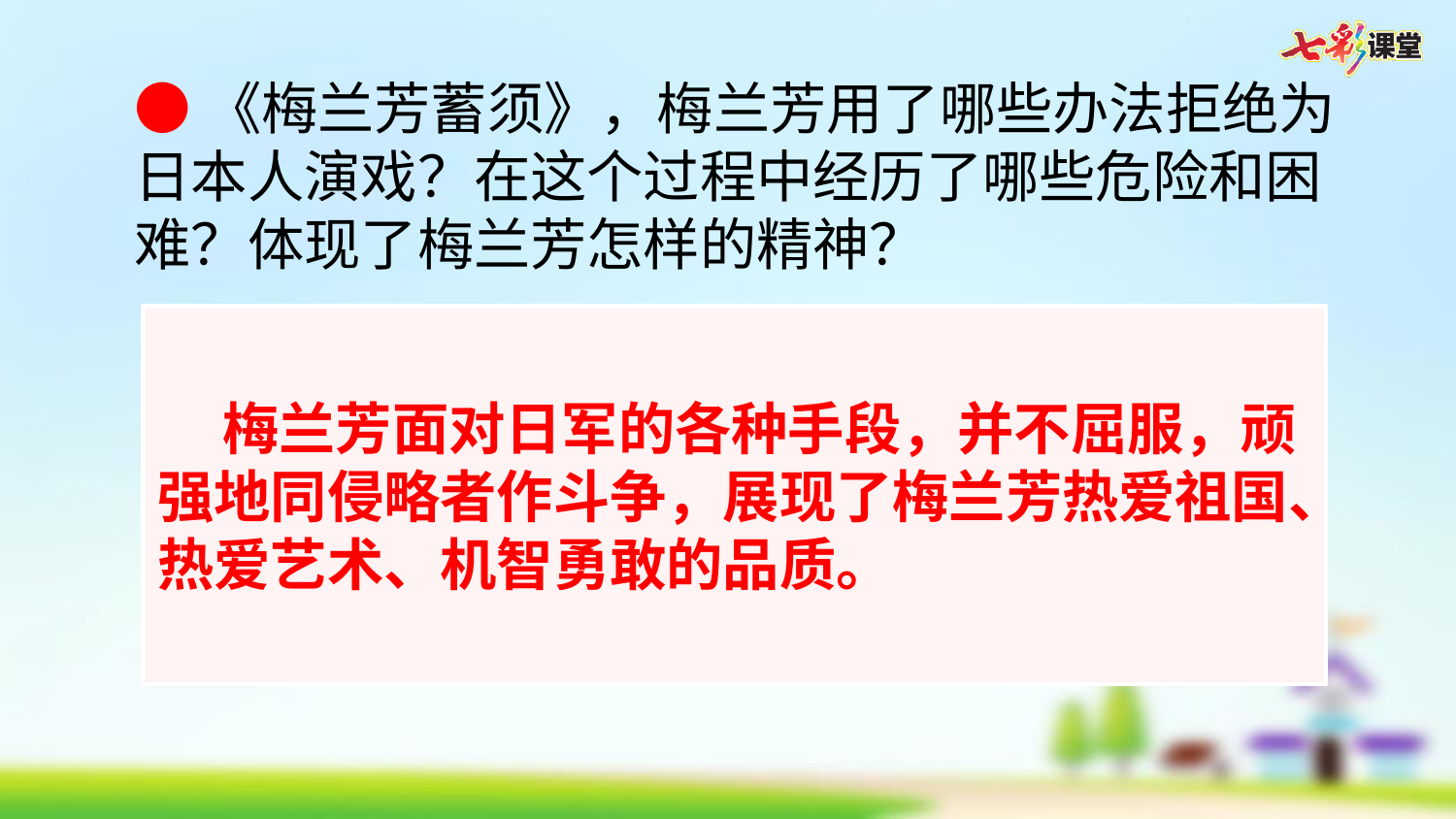

●《梅兰芳蓄须》，梅兰芳用了哪些办法拒绝为日本人演戏？在这个过程中经历了哪些危险和困难？体现了梅兰芳怎样的精神？
    梅兰芳面对日军的各种手段，并不屈服，顽强地同侵略者作斗争，展现了梅兰芳热爱祖国、热爱艺术、机智勇敢的品质。
| 日军的手段 | 梅兰芳的办法 | 梅兰芳面临的危险 |
| --- | --- | --- |
| 不断纠缠 | 藏身租借，远避香港 深居简出，不在登台 | 虚度生命 |
| 多次逼迫， 随时骚扰 | 蓄须明志 | 卖房度日 |
| 强令上台 | 打针装病 | 险丢性命 |